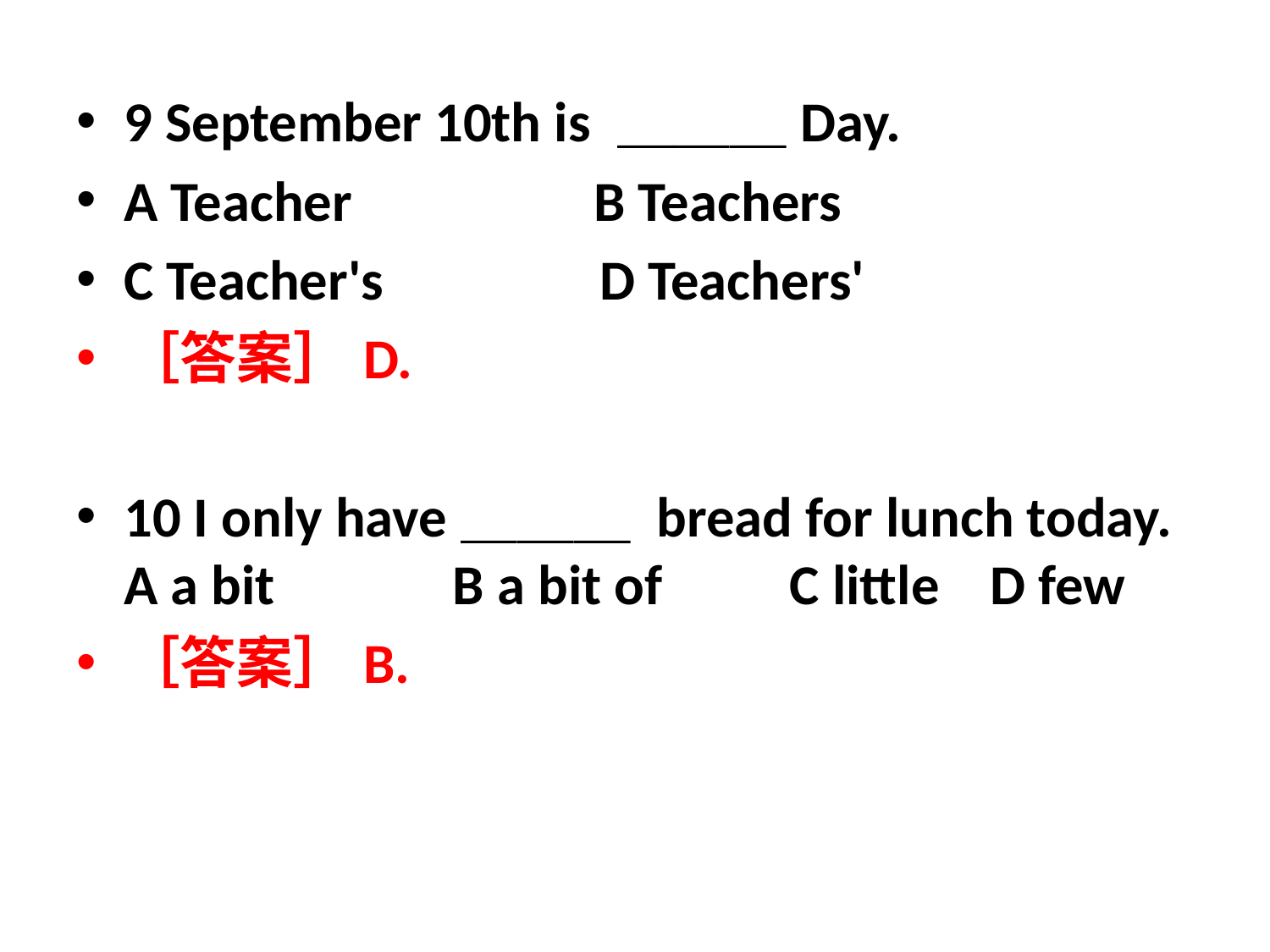

9 September 10th is ＿＿＿Day.
A Teacher                   B Teachers
C Teacher's                 D Teachers'
［答案］D.

10 I only have＿＿＿ bread for lunch today.  A a bit              B a bit of          C little    D few
［答案］B.